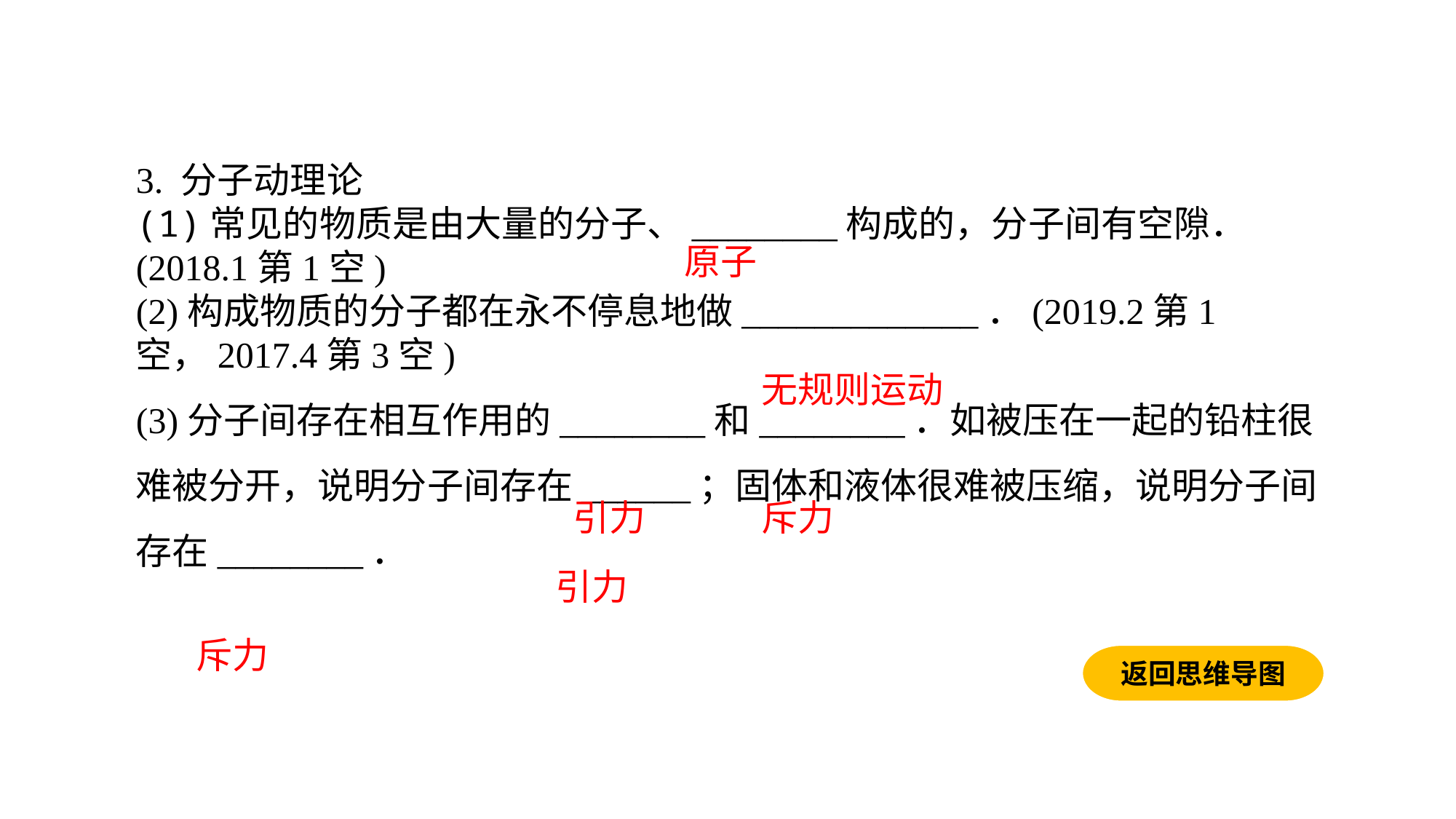

3. 分子动理论(1)常见的物质是由大量的分子、________构成的，分子间有空隙．(2018.1第1空)(2)构成物质的分子都在永不停息地做_____________．(2019.2第1空，2017.4第3空)(3)分子间存在相互作用的________和________．如被压在一起的铅柱很难被分开，说明分子间存在______；固体和液体很难被压缩，说明分子间存在________．
原子
无规则运动
引力
斥力
引力
斥力
返回思维导图